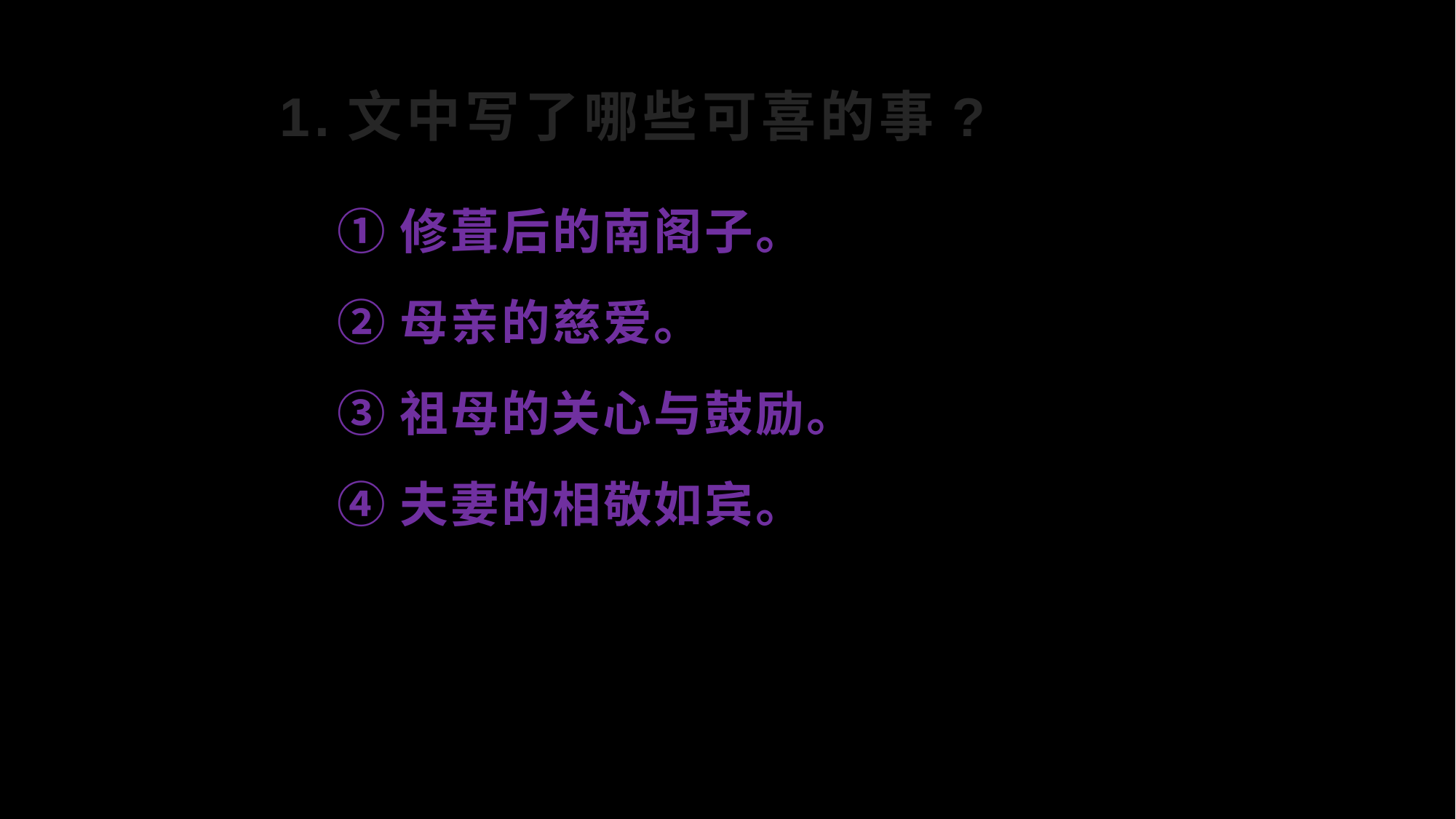

# 1.文中写了哪些可喜的事?
                   ①修葺后的南阁子。
                   ②母亲的慈爱。
                   ③祖母的关心与鼓励。
                   ④夫妻的相敬如宾。